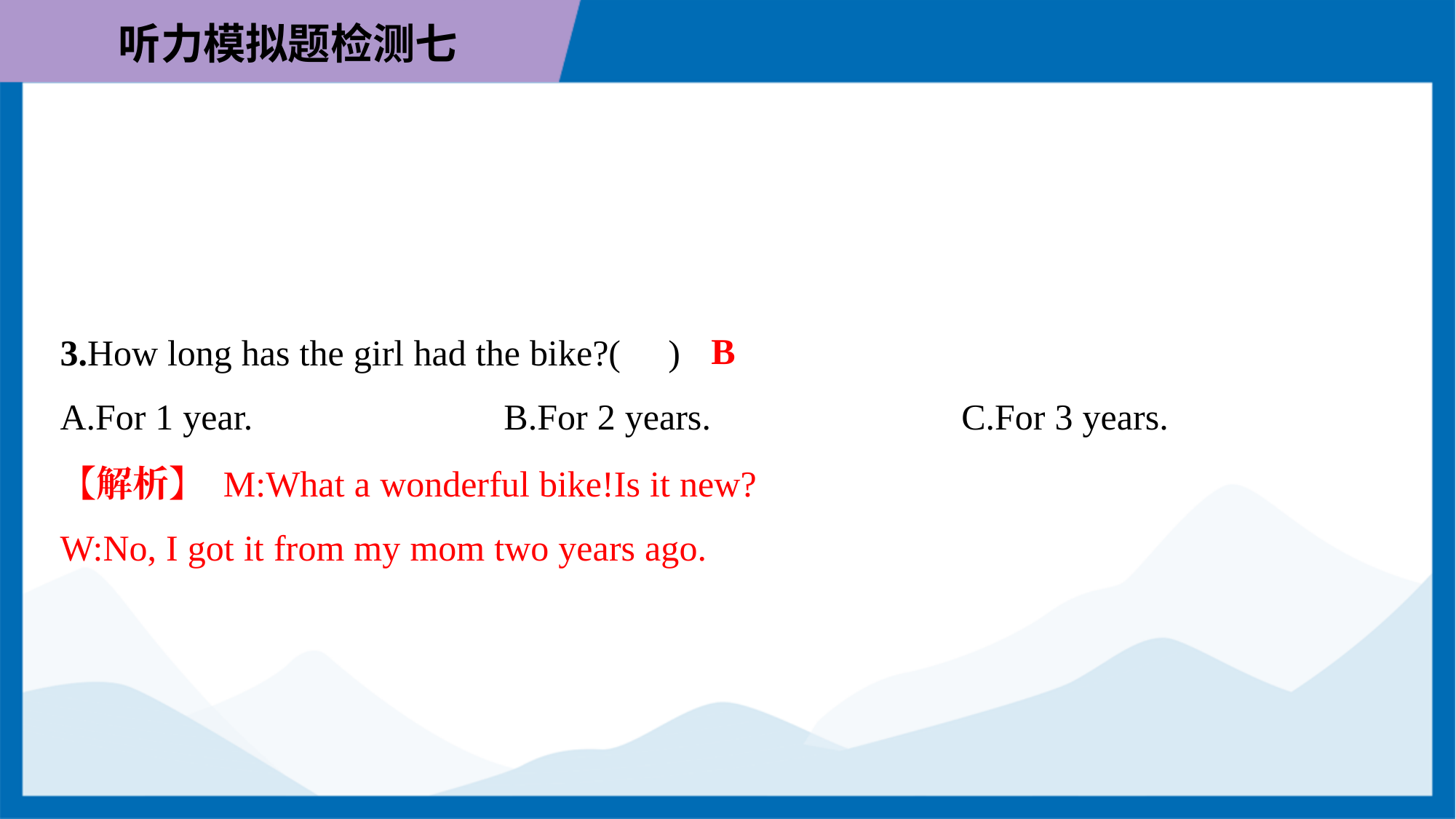

B
3.How long has the girl had the bike?(     )
A.For 1 year.	B.For 2 years.	C.For 3 years.
【解析】 M:What a wonderful bike!Is it new?
W:No, I got it from my mom two years ago.